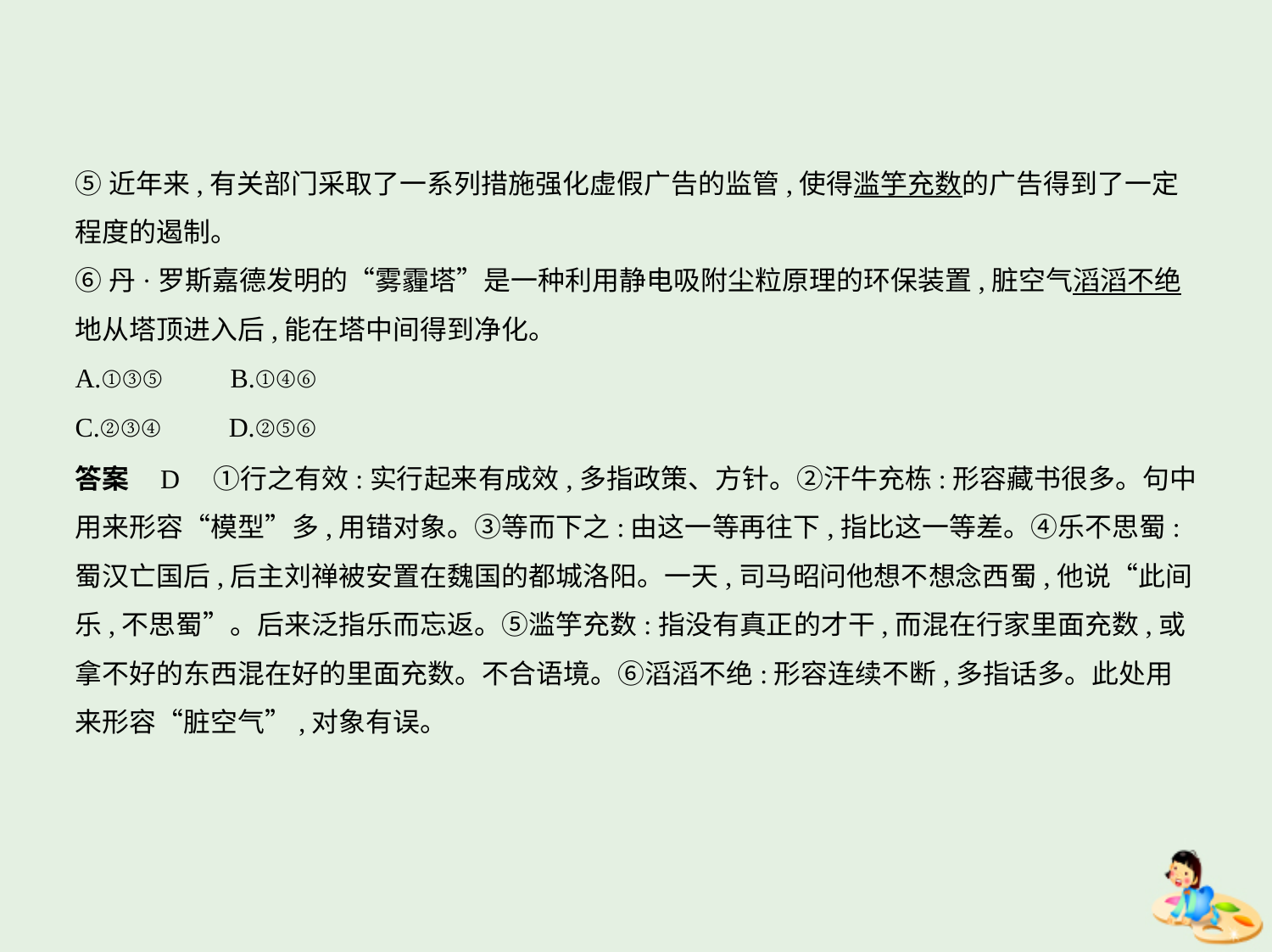

⑤近年来,有关部门采取了一系列措施强化虚假广告的监管,使得滥竽充数的广告得到了一定
程度的遏制。
⑥丹·罗斯嘉德发明的“雾霾塔”是一种利用静电吸附尘粒原理的环保装置,脏空气滔滔不绝
地从塔顶进入后,能在塔中间得到净化。
A.①③⑤　　B.①④⑥
C.②③④　　D.②⑤⑥
答案    D　①行之有效:实行起来有成效,多指政策、方针。②汗牛充栋:形容藏书很多。句中
用来形容“模型”多,用错对象。③等而下之:由这一等再往下,指比这一等差。④乐不思蜀:
蜀汉亡国后,后主刘禅被安置在魏国的都城洛阳。一天,司马昭问他想不想念西蜀,他说“此间
乐,不思蜀”。后来泛指乐而忘返。⑤滥竽充数:指没有真正的才干,而混在行家里面充数,或
拿不好的东西混在好的里面充数。不合语境。⑥滔滔不绝:形容连续不断,多指话多。此处用
来形容“脏空气”,对象有误。